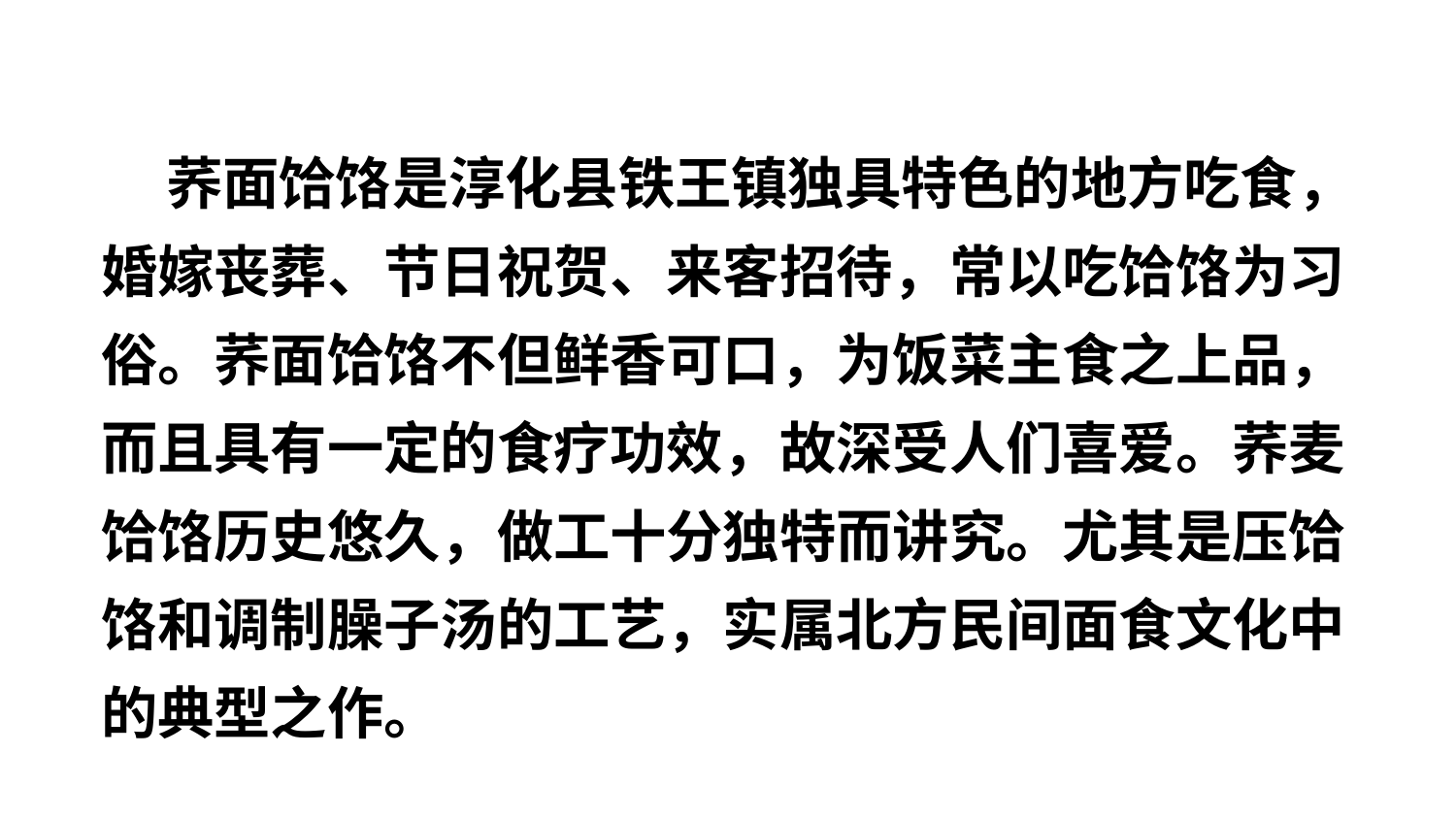

荞面饸饹是淳化县铁王镇独具特色的地方吃食，婚嫁丧葬、节日祝贺、来客招待，常以吃饸饹为习俗。荞面饸饹不但鲜香可口，为饭菜主食之上品，而且具有一定的食疗功效，故深受人们喜爱。荞麦饸饹历史悠久，做工十分独特而讲究。尤其是压饸饹和调制臊子汤的工艺，实属北方民间面食文化中的典型之作。